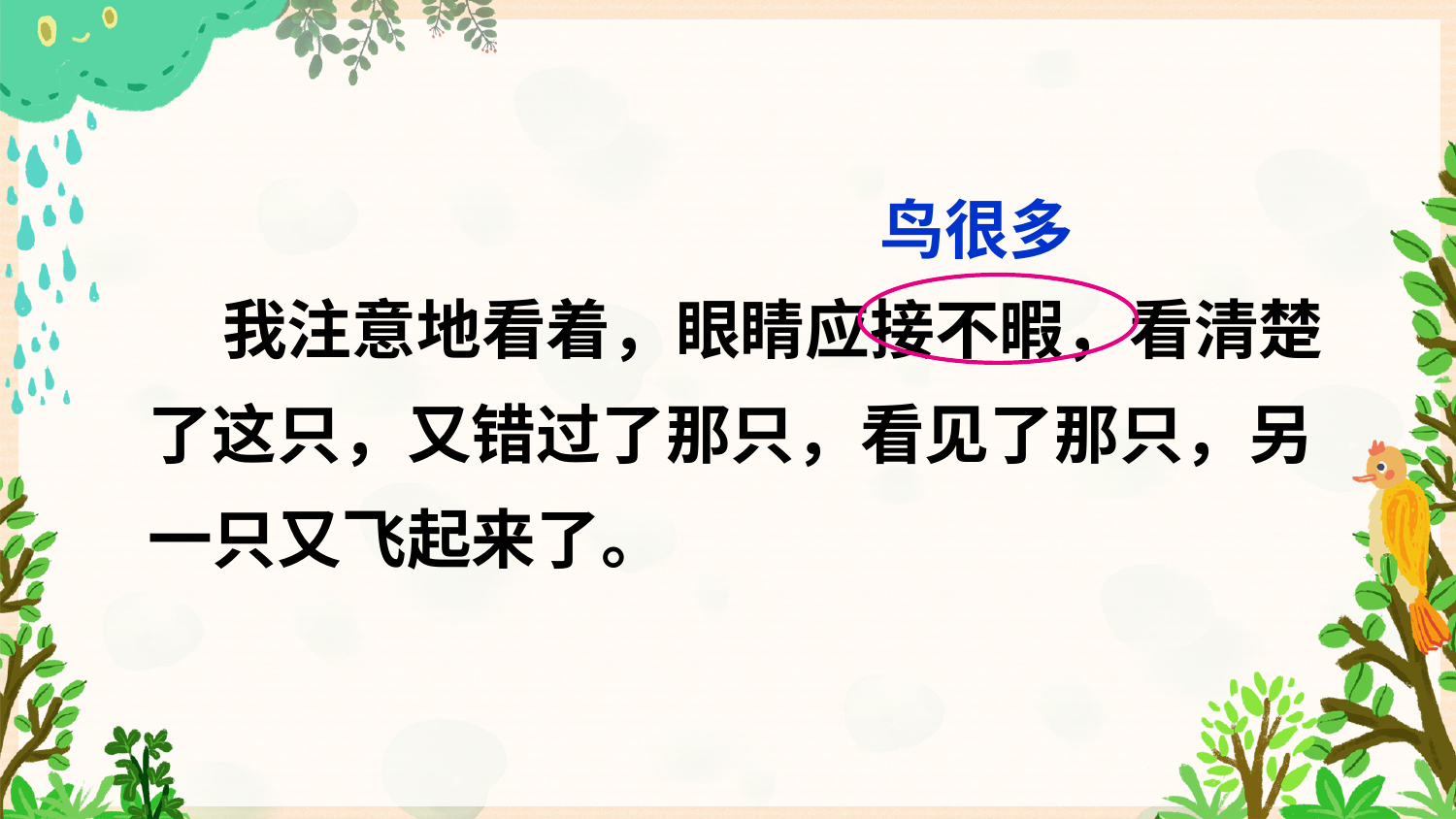

鸟很多
    我注意地看着，眼睛应接不暇，看清楚了这只，又错过了那只，看见了那只，另一只又飞起来了。